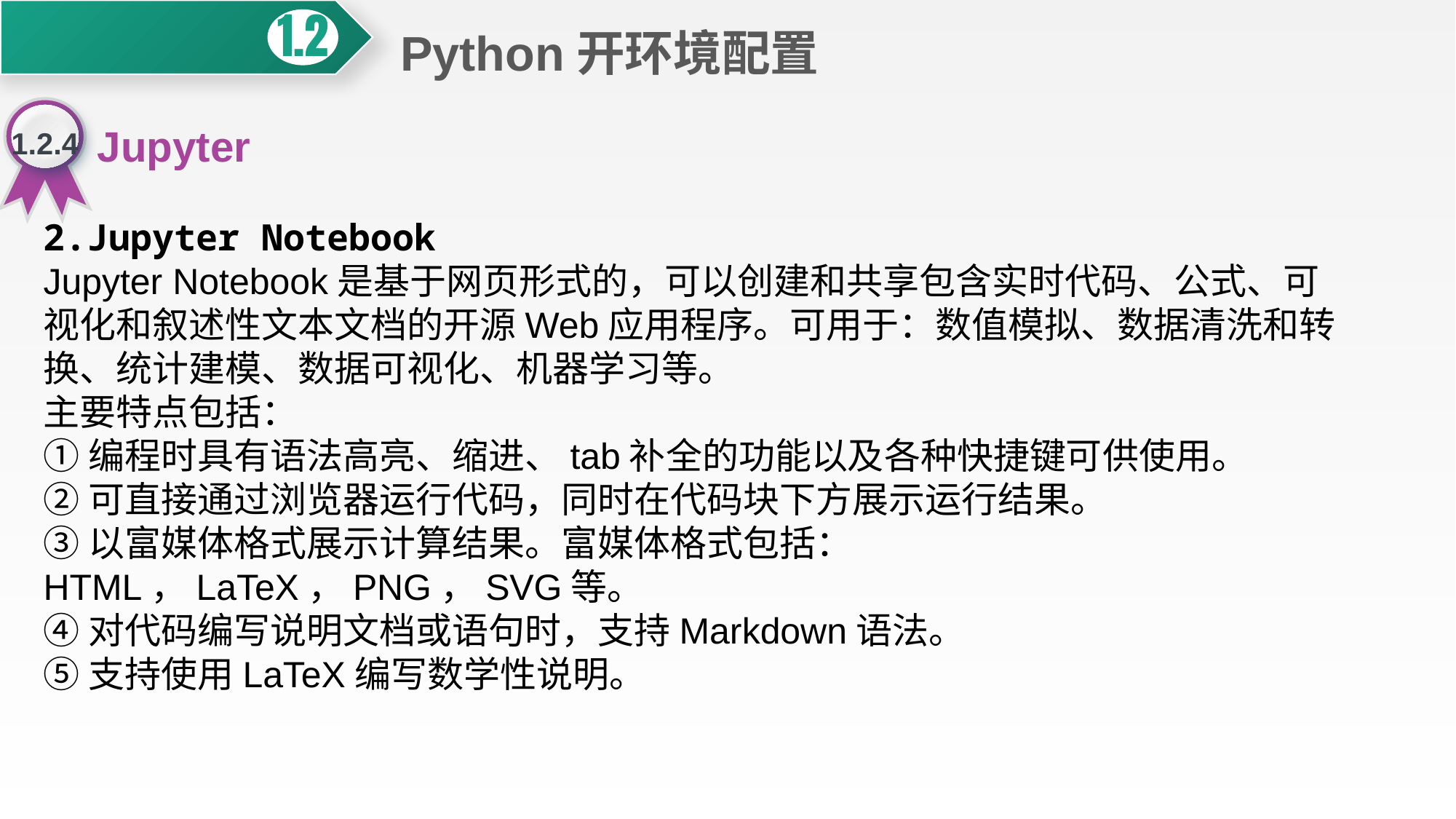

Python开环境配置
1.2

1.2.4
Jupyter
2.Jupyter Notebook
Jupyter Notebook是基于网页形式的，可以创建和共享包含实时代码、公式、可视化和叙述性文本文档的开源Web应用程序。可用于：数值模拟、数据清洗和转换、统计建模、数据可视化、机器学习等。
主要特点包括：
①编程时具有语法高亮、缩进、tab补全的功能以及各种快捷键可供使用。
②可直接通过浏览器运行代码，同时在代码块下方展示运行结果。
③以富媒体格式展示计算结果。富媒体格式包括：HTML，LaTeX，PNG，SVG等。
④对代码编写说明文档或语句时，支持Markdown语法。
⑤支持使用LaTeX编写数学性说明。